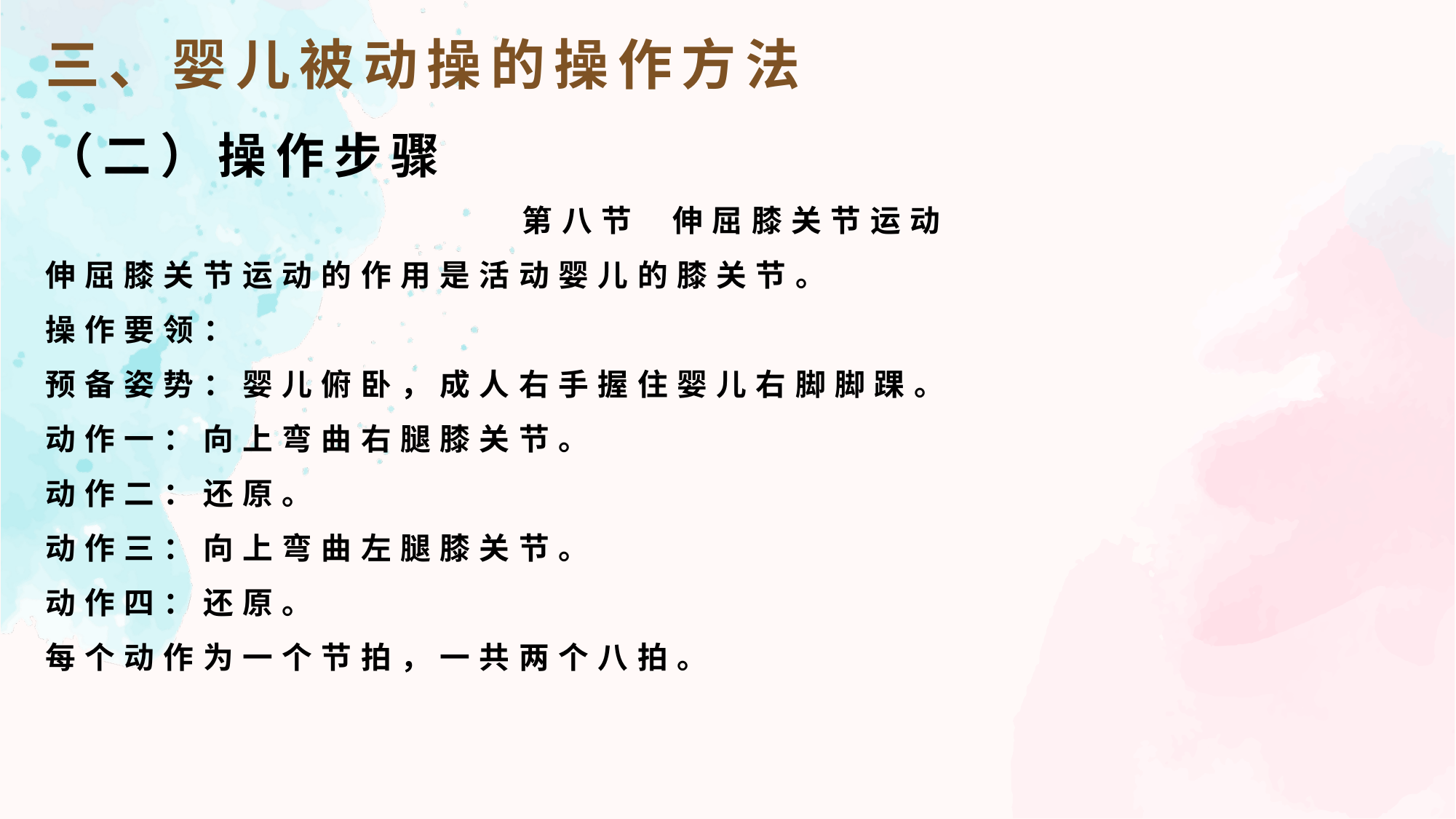

三、婴儿被动操的操作方法
（二）操作步骤
第八节  伸屈膝关节运动
伸屈膝关节运动的作用是活动婴儿的膝关节。
操作要领：
预备姿势：婴儿俯卧，成人右手握住婴儿右脚脚踝。
动作一：向上弯曲右腿膝关节。
动作二：还原。
动作三：向上弯曲左腿膝关节。
动作四：还原。
每个动作为一个节拍，一共两个八拍。